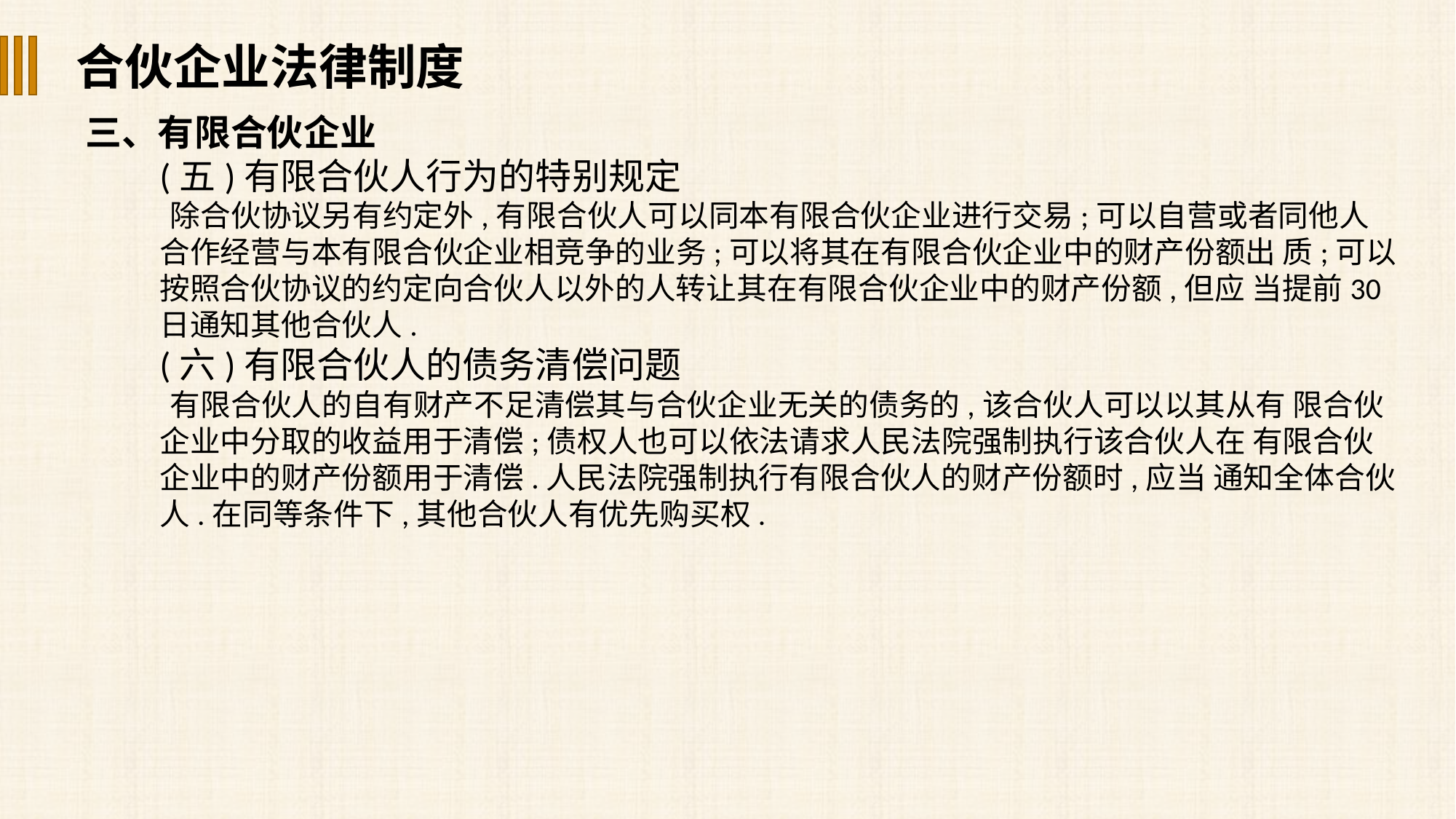

合伙企业法律制度

三、有限合伙企业
(五)有限合伙人行为的特别规定
除合伙协议另有约定外,有限合伙人可以同本有限合伙企业进行交易;可以自营或者同他人合作经营与本有限合伙企业相竞争的业务;可以将其在有限合伙企业中的财产份额出 质;可以按照合伙协议的约定向合伙人以外的人转让其在有限合伙企业中的财产份额,但应 当提前30日通知其他合伙人.
(六)有限合伙人的债务清偿问题
有限合伙人的自有财产不足清偿其与合伙企业无关的债务的,该合伙人可以以其从有 限合伙企业中分取的收益用于清偿;债权人也可以依法请求人民法院强制执行该合伙人在 有限合伙企业中的财产份额用于清偿.人民法院强制执行有限合伙人的财产份额时,应当 通知全体合伙人.在同等条件下,其他合伙人有优先购买权.